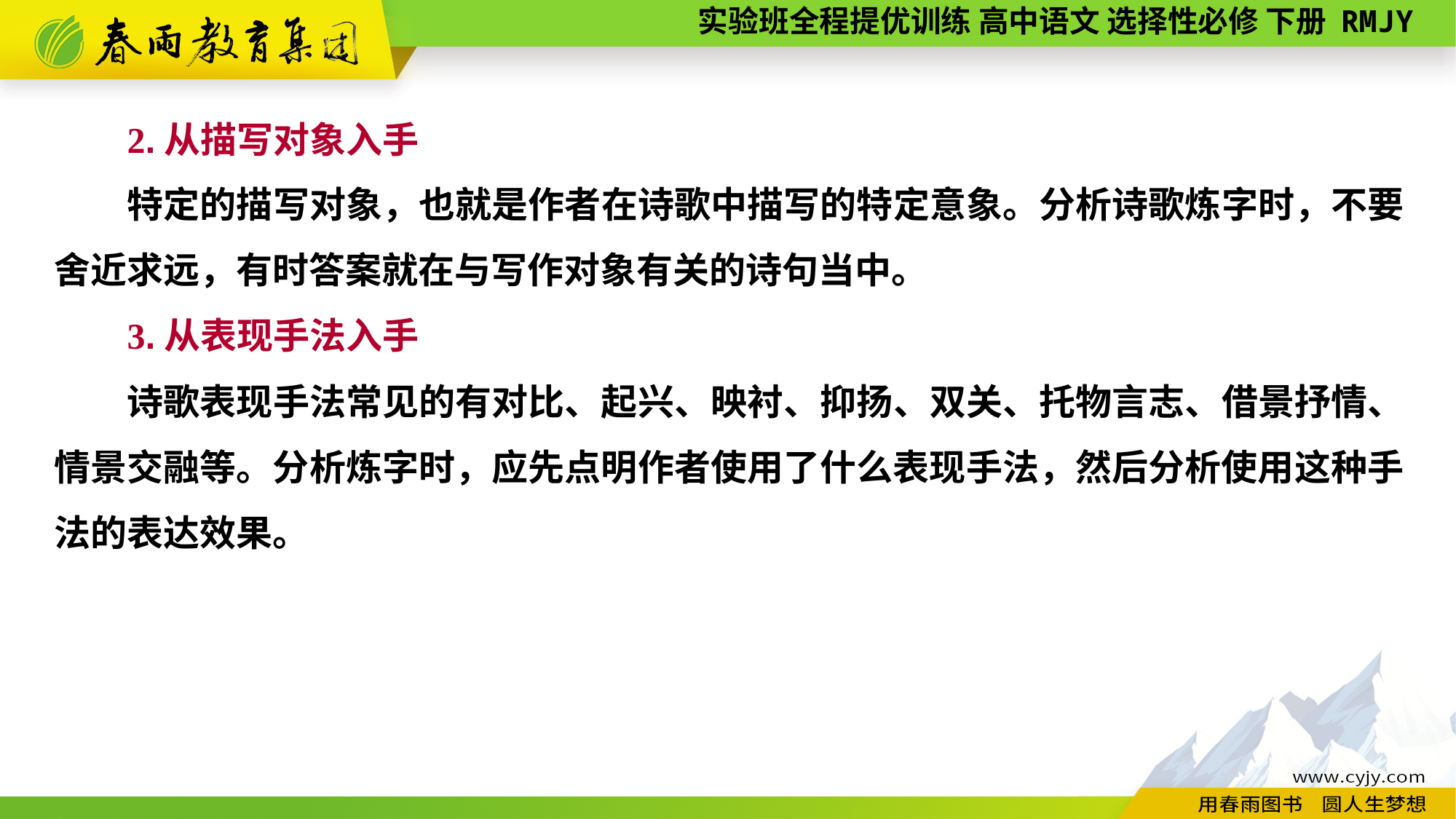

2.从描写对象入手
特定的描写对象，也就是作者在诗歌中描写的特定意象。分析诗歌炼字时，不要舍近求远，有时答案就在与写作对象有关的诗句当中。
3.从表现手法入手
诗歌表现手法常见的有对比、起兴、映衬、抑扬、双关、托物言志、借景抒情、情景交融等。分析炼字时，应先点明作者使用了什么表现手法，然后分析使用这种手法的表达效果。